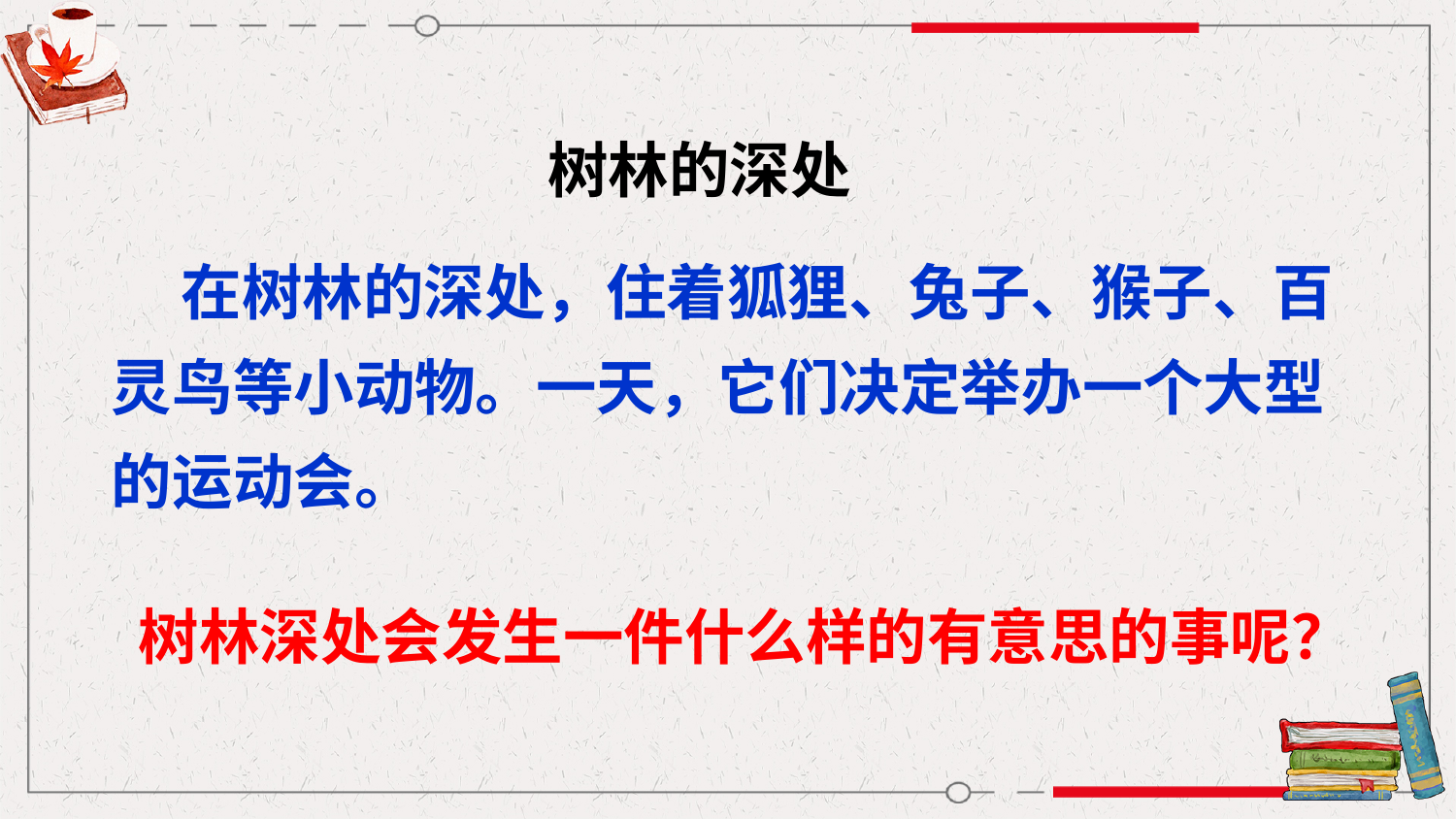

树林的深处
    在树林的深处，住着狐狸、兔子、猴子、百灵鸟等小动物。一天，它们决定举办一个大型的运动会。
树林深处会发生一件什么样的有意思的事呢？